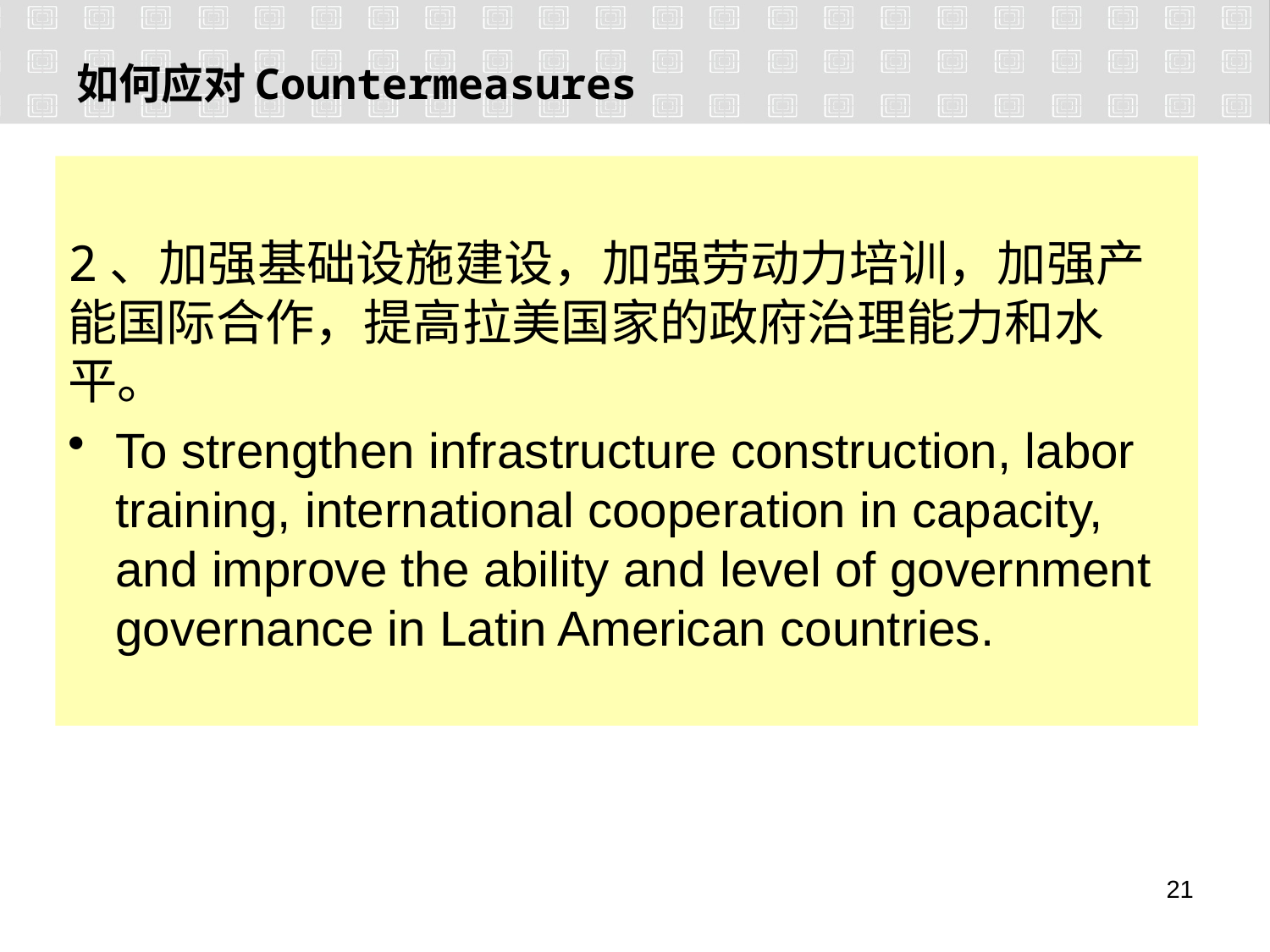

如何应对Countermeasures

2、加强基础设施建设，加强劳动力培训，加强产能国际合作，提高拉美国家的政府治理能力和水平。
To strengthen infrastructure construction, labor training, international cooperation in capacity, and improve the ability and level of government governance in Latin American countries.

21